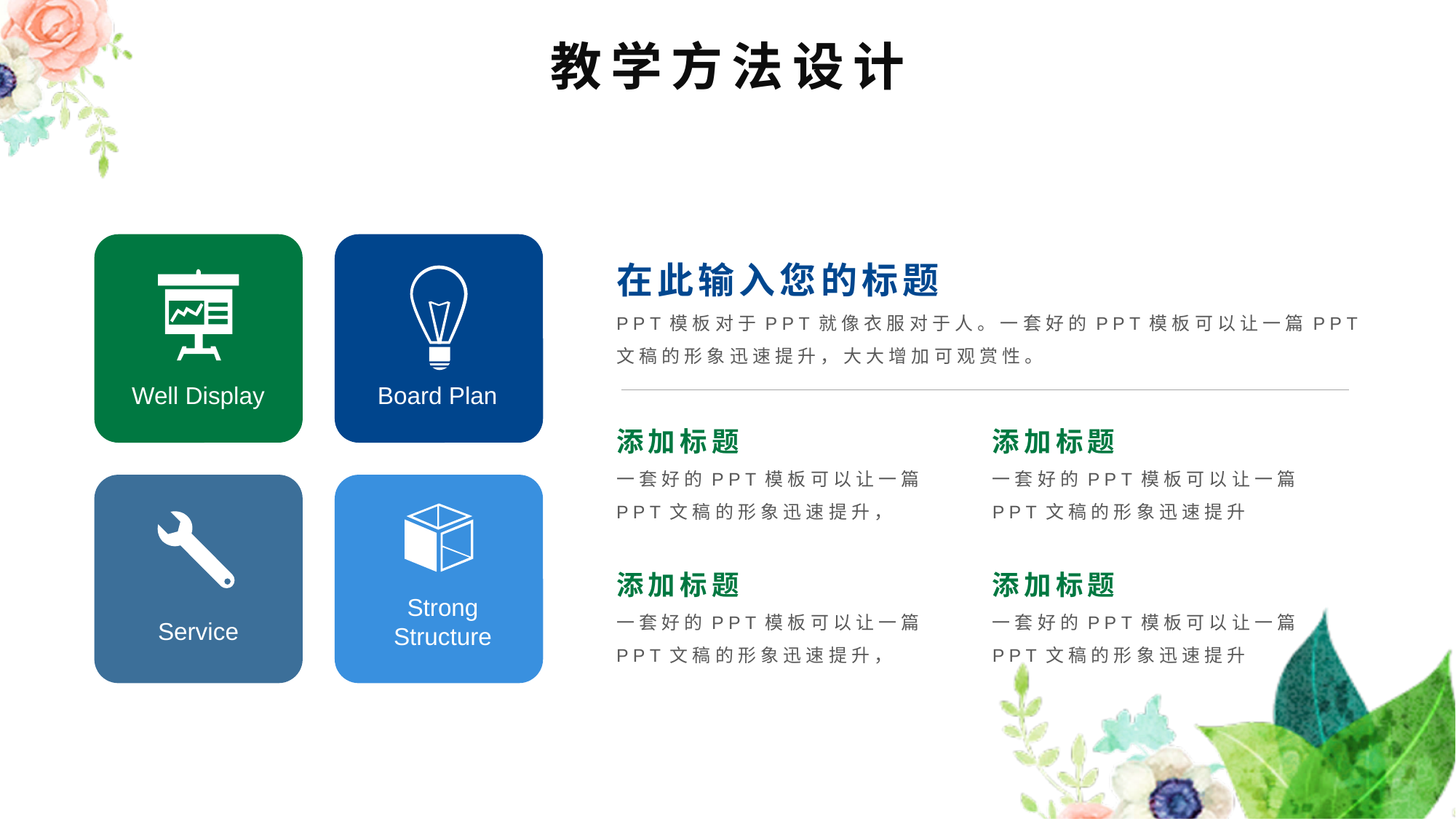

教学方法设计
在此输入您的标题
PPT模板对于PPT就像衣服对于人。一套好的PPT模板可以让一篇PPT文稿的形象迅速提升，大大增加可观赏性。

Well Display
Board Plan
添加标题
一套好的PPT模板可以让一篇PPT文稿的形象迅速提升，
添加标题
一套好的PPT模板可以让一篇PPT文稿的形象迅速提升

添加标题
一套好的PPT模板可以让一篇PPT文稿的形象迅速提升，
添加标题
一套好的PPT模板可以让一篇PPT文稿的形象迅速提升
Strong Structure
Service